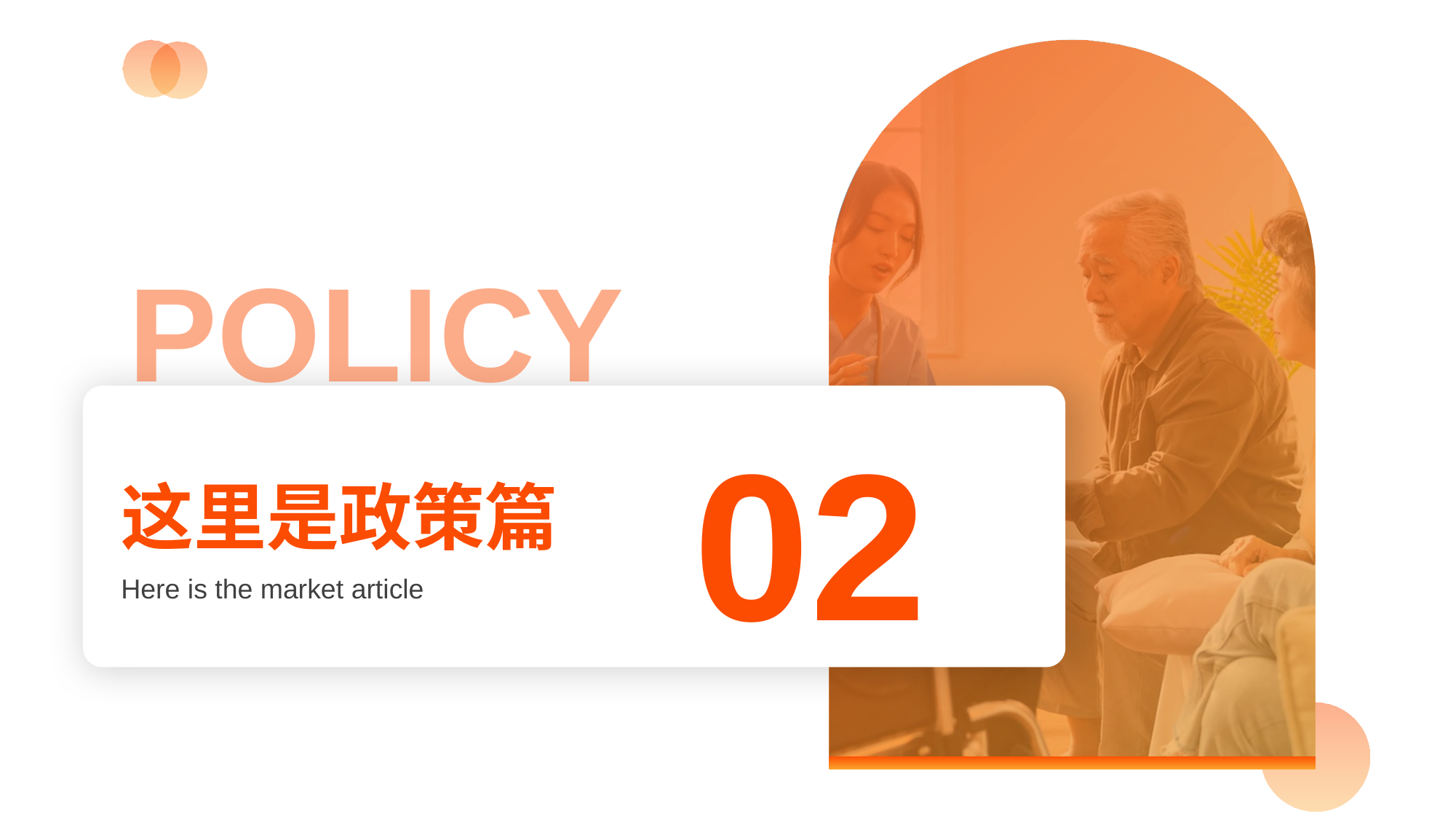

POLICY
02
这里是政策篇
Here is the market article